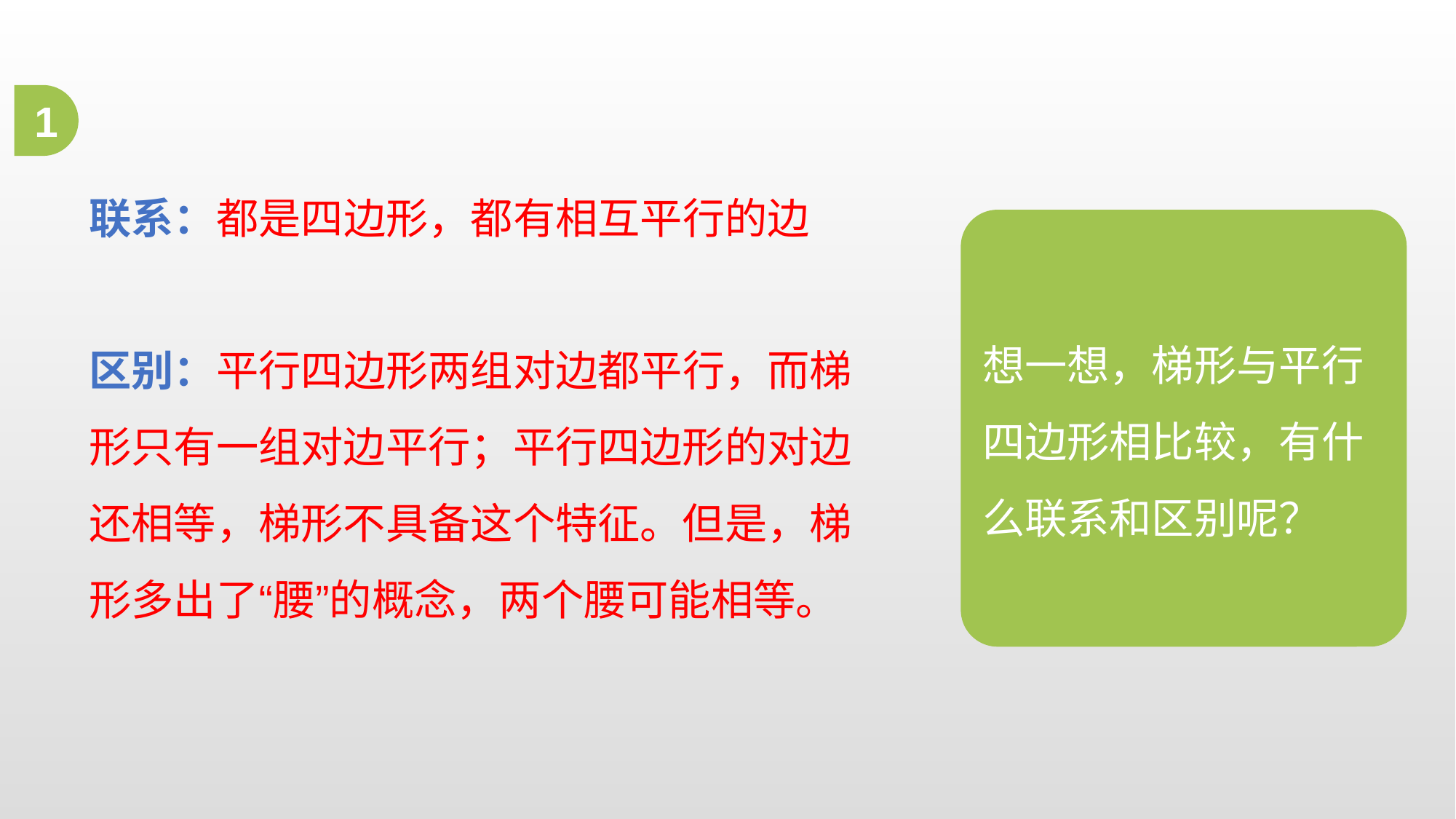

1
联系：都是四边形，都有相互平行的边

区别：平行四边形两组对边都平行，而梯形只有一组对边平行；平行四边形的对边还相等，梯形不具备这个特征。但是，梯形多出了“腰”的概念，两个腰可能相等。
想一想，梯形与平行四边形相比较，有什么联系和区别呢？